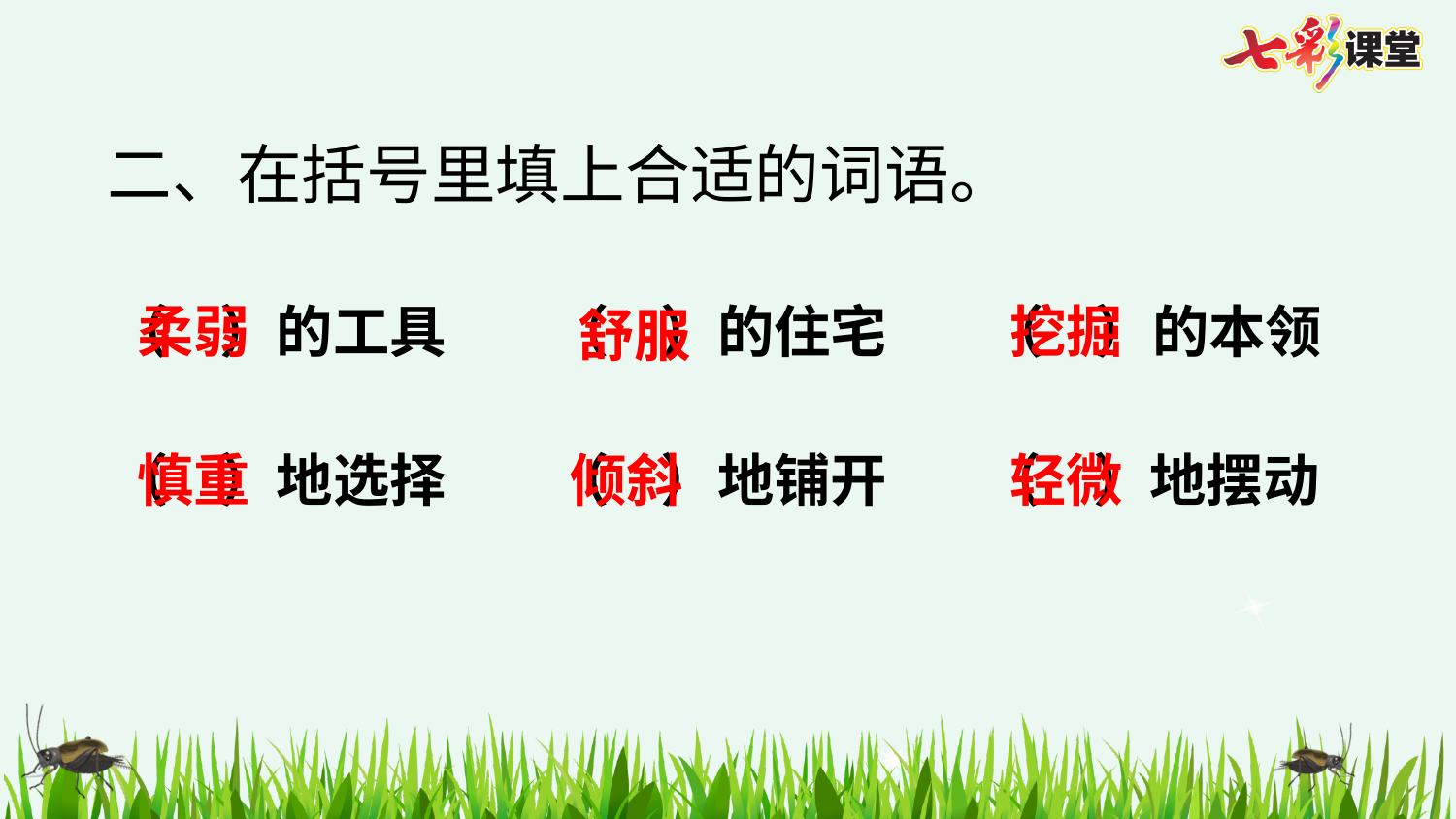

二、在括号里填上合适的词语。
（    ）的工具
柔弱
（    ）的住宅
（    ）的本领
挖掘
舒服
（    ）地选择
慎重
（    ）地铺开
倾斜
（    ）地摆动
轻微